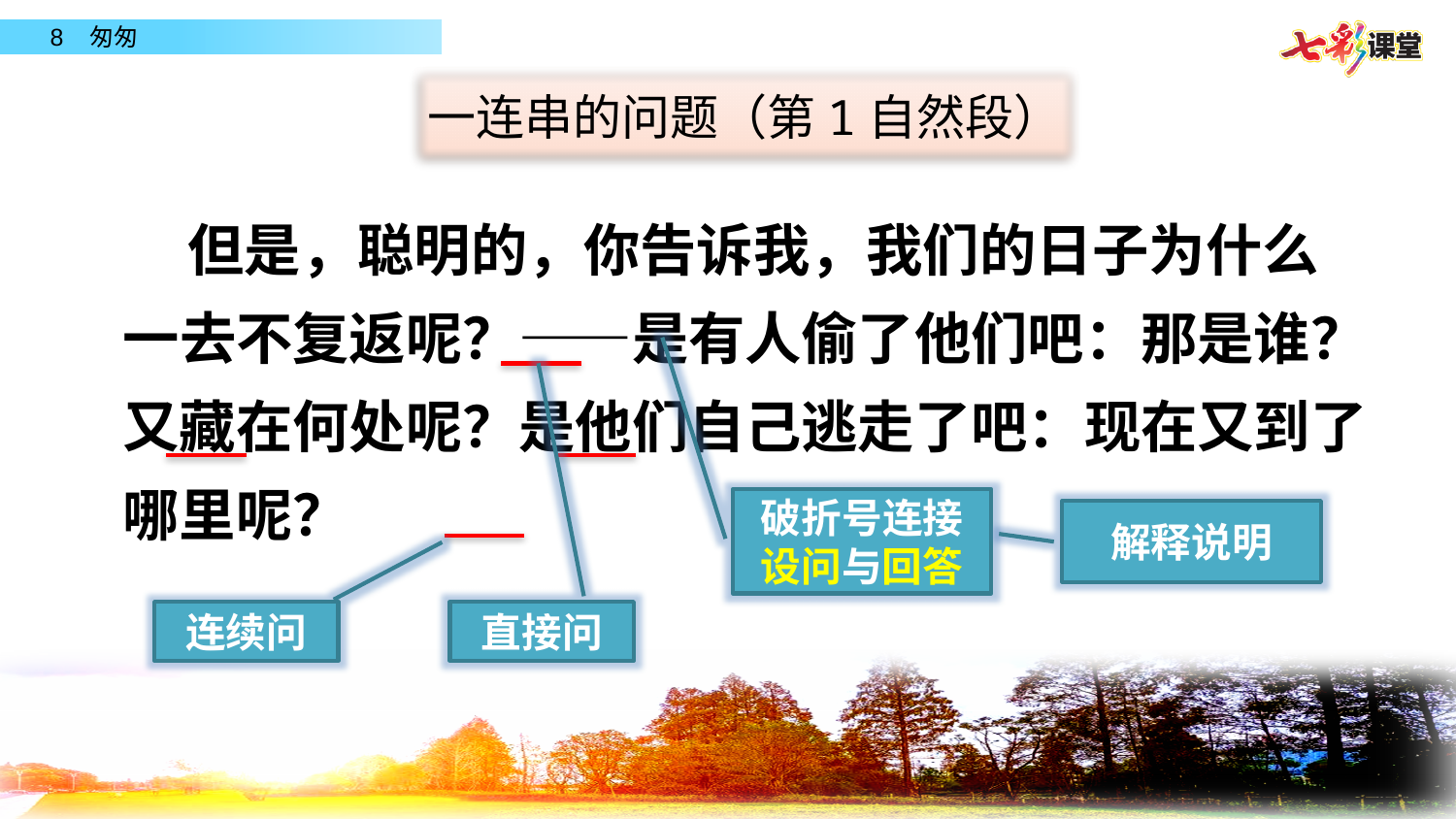

一连串的问题（第1自然段）
    但是，聪明的，你告诉我，我们的日子为什么一去不复返呢？——是有人偷了他们吧：那是谁？又藏在何处呢？是他们自己逃走了吧：现在又到了哪里呢？
破折号连接设问与回答
解释说明
连续问
直接问